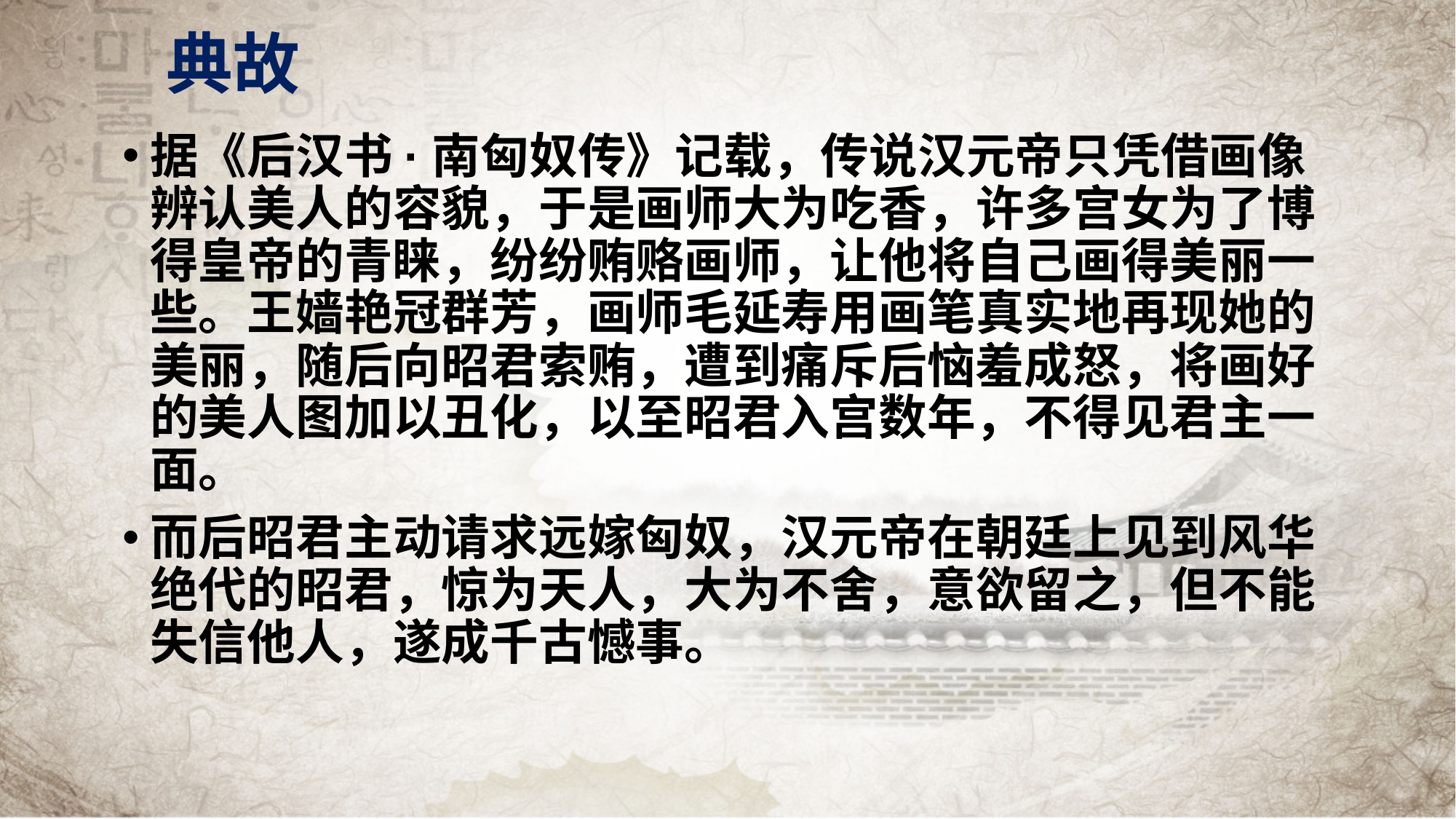

# 典故
据《后汉书·南匈奴传》记载，传说汉元帝只凭借画像辨认美人的容貌，于是画师大为吃香，许多宫女为了博得皇帝的青睐，纷纷贿赂画师，让他将自己画得美丽一些。王嫱艳冠群芳，画师毛延寿用画笔真实地再现她的美丽，随后向昭君索贿，遭到痛斥后恼羞成怒，将画好的美人图加以丑化，以至昭君入宫数年，不得见君主一面。
而后昭君主动请求远嫁匈奴，汉元帝在朝廷上见到风华绝代的昭君，惊为天人，大为不舍，意欲留之，但不能失信他人，遂成千古憾事。